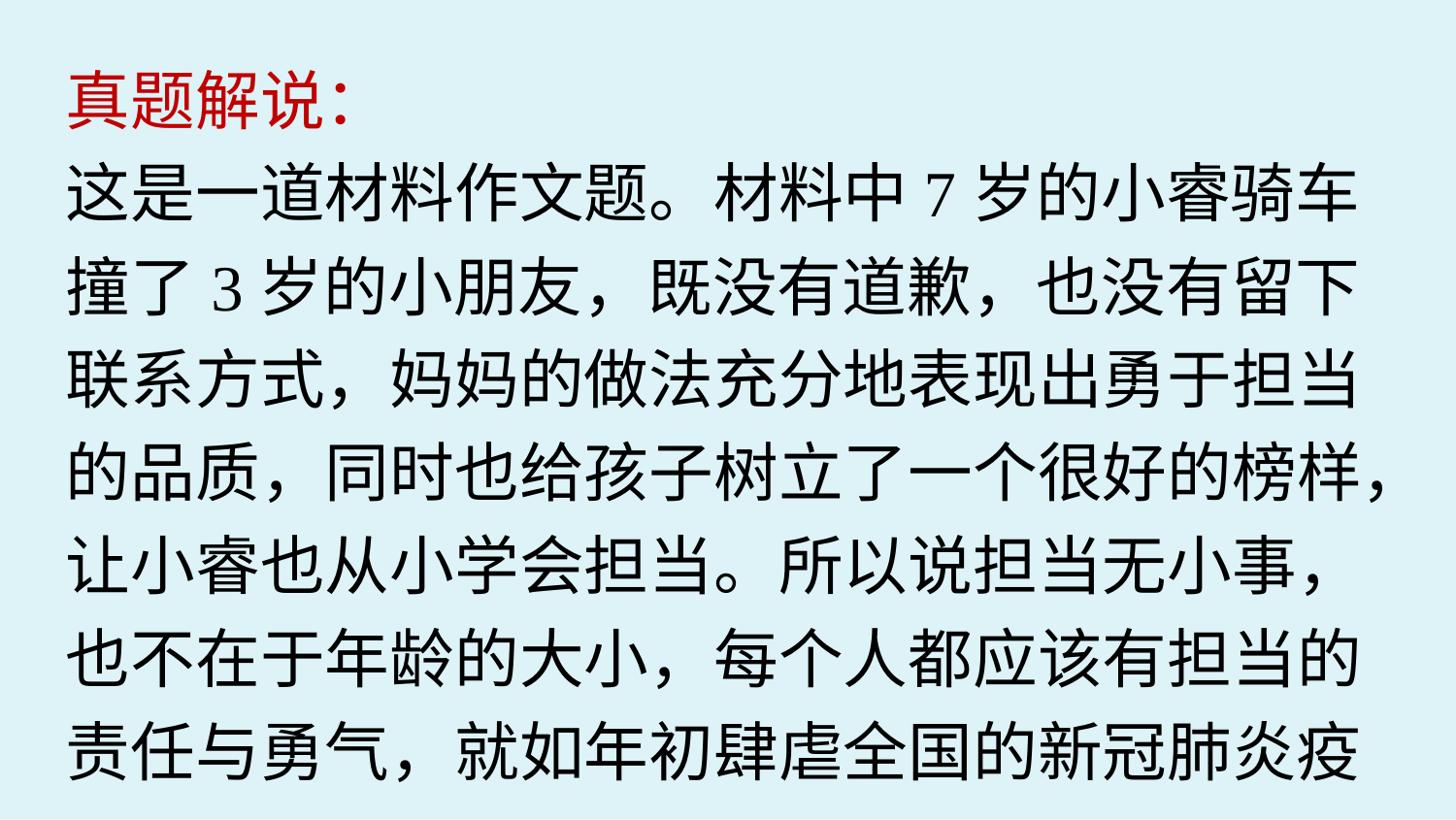

真题解说：
这是一道材料作文题。材料中7岁的小睿骑车撞了3岁的小朋友，既没有道歉，也没有留下联系方式，妈妈的做法充分地表现出勇于担当的品质，同时也给孩子树立了一个很好的榜样，让小睿也从小学会担当。所以说担当无小事，也不在于年龄的大小，每个人都应该有担当的责任与勇气，就如年初肆虐全国的新冠肺炎疫